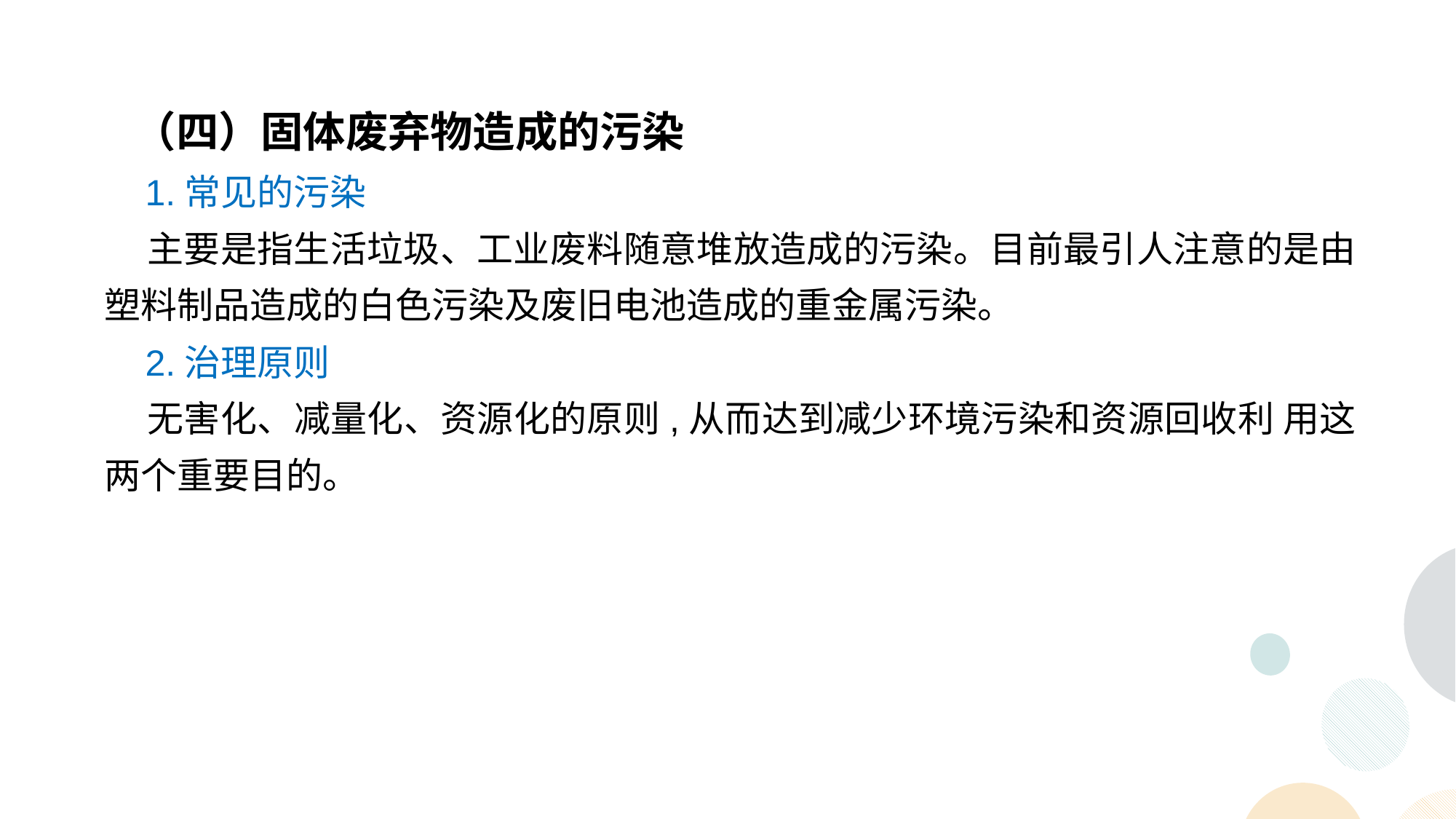

（四）固体废弃物造成的污染
    1.常见的污染
    主要是指生活垃圾、工业废料随意堆放造成的污染。目前最引人注意的是由塑料制品造成的白色污染及废旧电池造成的重金属污染。
    2.治理原则
    无害化、减量化、资源化的原则,从而达到减少环境污染和资源回收利 用这两个重要目的。